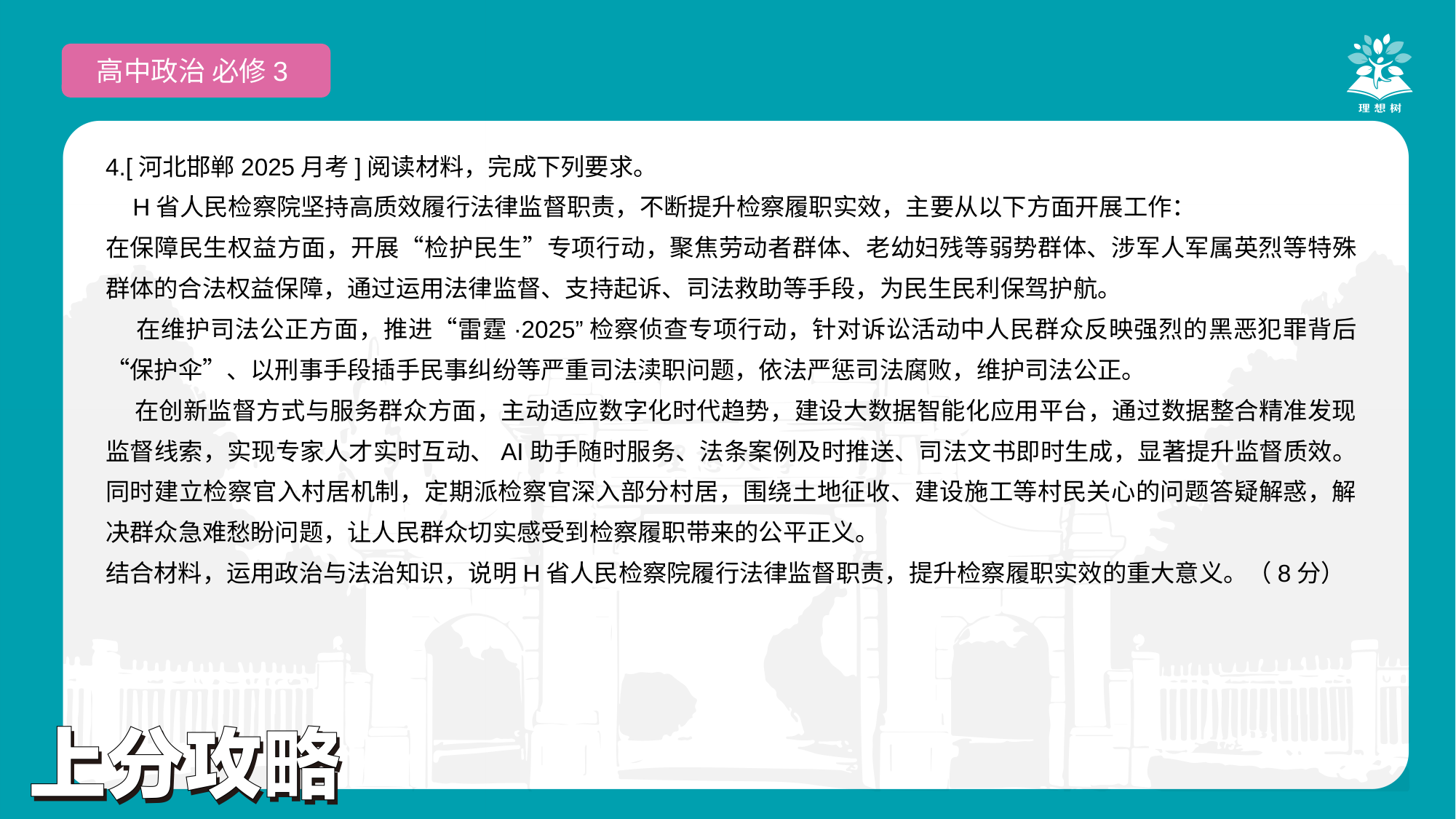

高中政治 必修3
4.[河北邯郸2025月考]阅读材料，完成下列要求。
    H省人民检察院坚持高质效履行法律监督职责，不断提升检察履职实效，主要从以下方面开展工作：
在保障民生权益方面，开展“检护民生”专项行动，聚焦劳动者群体、老幼妇残等弱势群体、涉军人军属英烈等特殊群体的合法权益保障，通过运用法律监督、支持起诉、司法救助等手段，为民生民利保驾护航。
    在维护司法公正方面，推进“雷霆·2025”检察侦查专项行动，针对诉讼活动中人民群众反映强烈的黑恶犯罪背后“保护伞”、以刑事手段插手民事纠纷等严重司法渎职问题，依法严惩司法腐败，维护司法公正。
    在创新监督方式与服务群众方面，主动适应数字化时代趋势，建设大数据智能化应用平台，通过数据整合精准发现监督线索，实现专家人才实时互动、AI助手随时服务、法条案例及时推送、司法文书即时生成，显著提升监督质效。同时建立检察官入村居机制，定期派检察官深入部分村居，围绕土地征收、建设施工等村民关心的问题答疑解惑，解决群众急难愁盼问题，让人民群众切实感受到检察履职带来的公平正义。
结合材料，运用政治与法治知识，说明H省人民检察院履行法律监督职责，提升检察履职实效的重大意义。（8分）